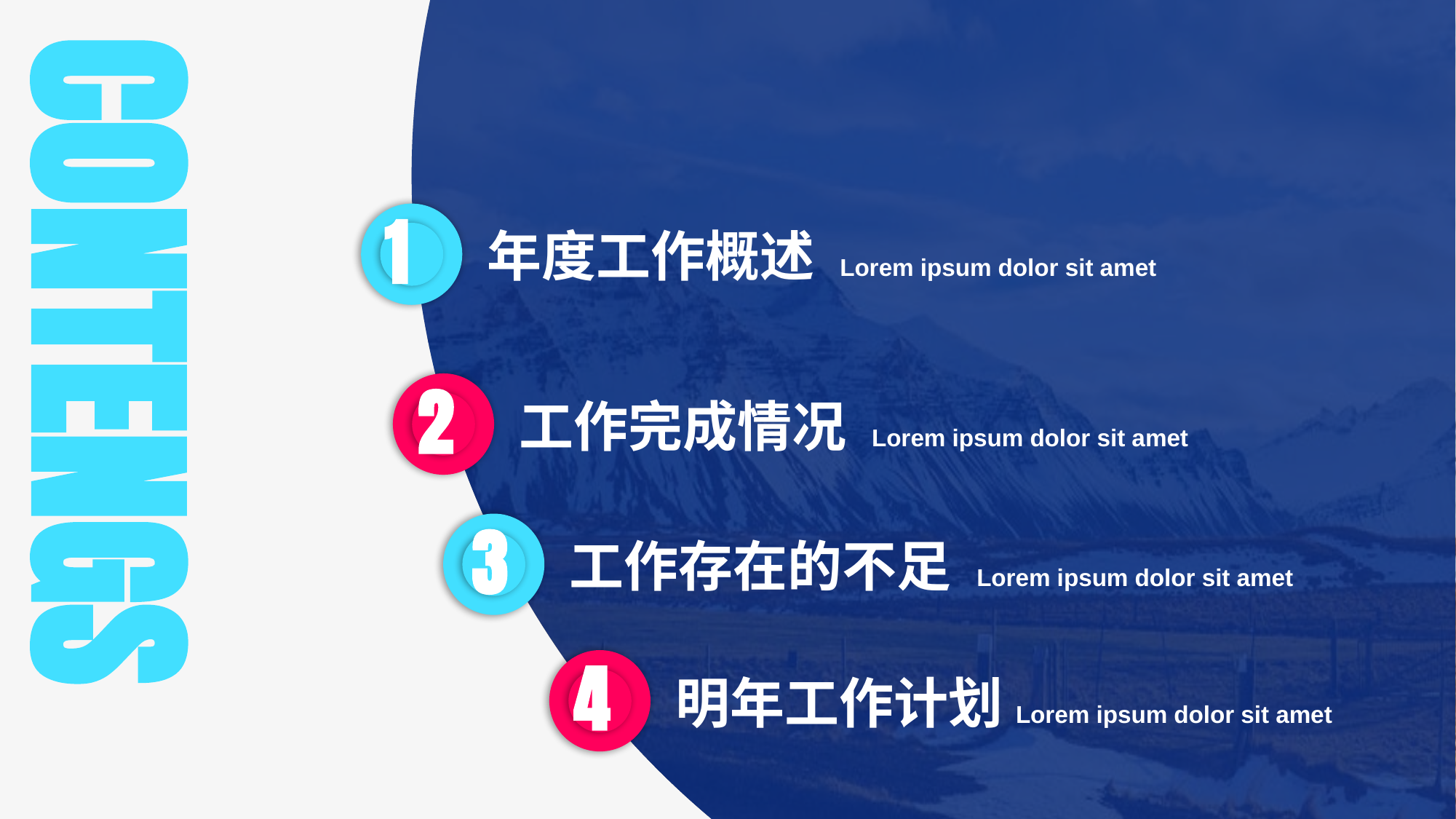

CONTENGS

1
年度工作概述 Lorem ipsum dolor sit amet

2
工作完成情况 Lorem ipsum dolor sit amet

3
工作存在的不足 Lorem ipsum dolor sit amet

4
明年工作计划Lorem ipsum dolor sit amet